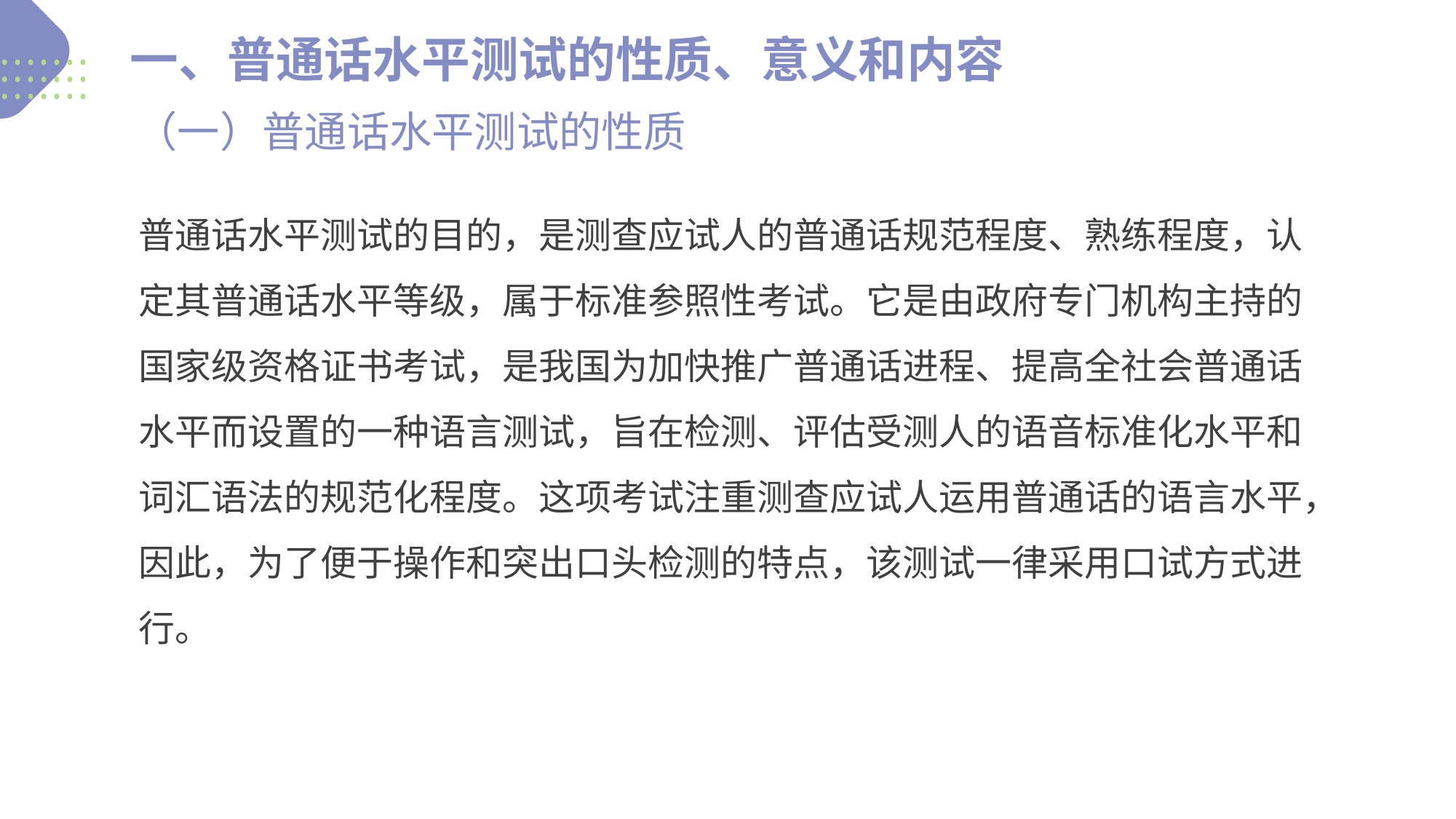

一、普通话水平测试的性质、意义和内容

（一）普通话水平测试的性质
普通话水平测试的目的，是测查应试人的普通话规范程度、熟练程度，认定其普通话水平等级，属于标准参照性考试。它是由政府专门机构主持的国家级资格证书考试，是我国为加快推广普通话进程、提高全社会普通话水平而设置的一种语言测试，旨在检测、评估受测人的语音标准化水平和词汇语法的规范化程度。这项考试注重测查应试人运用普通话的语言水平，因此，为了便于操作和突出口头检测的特点，该测试一律采用口试方式进行。